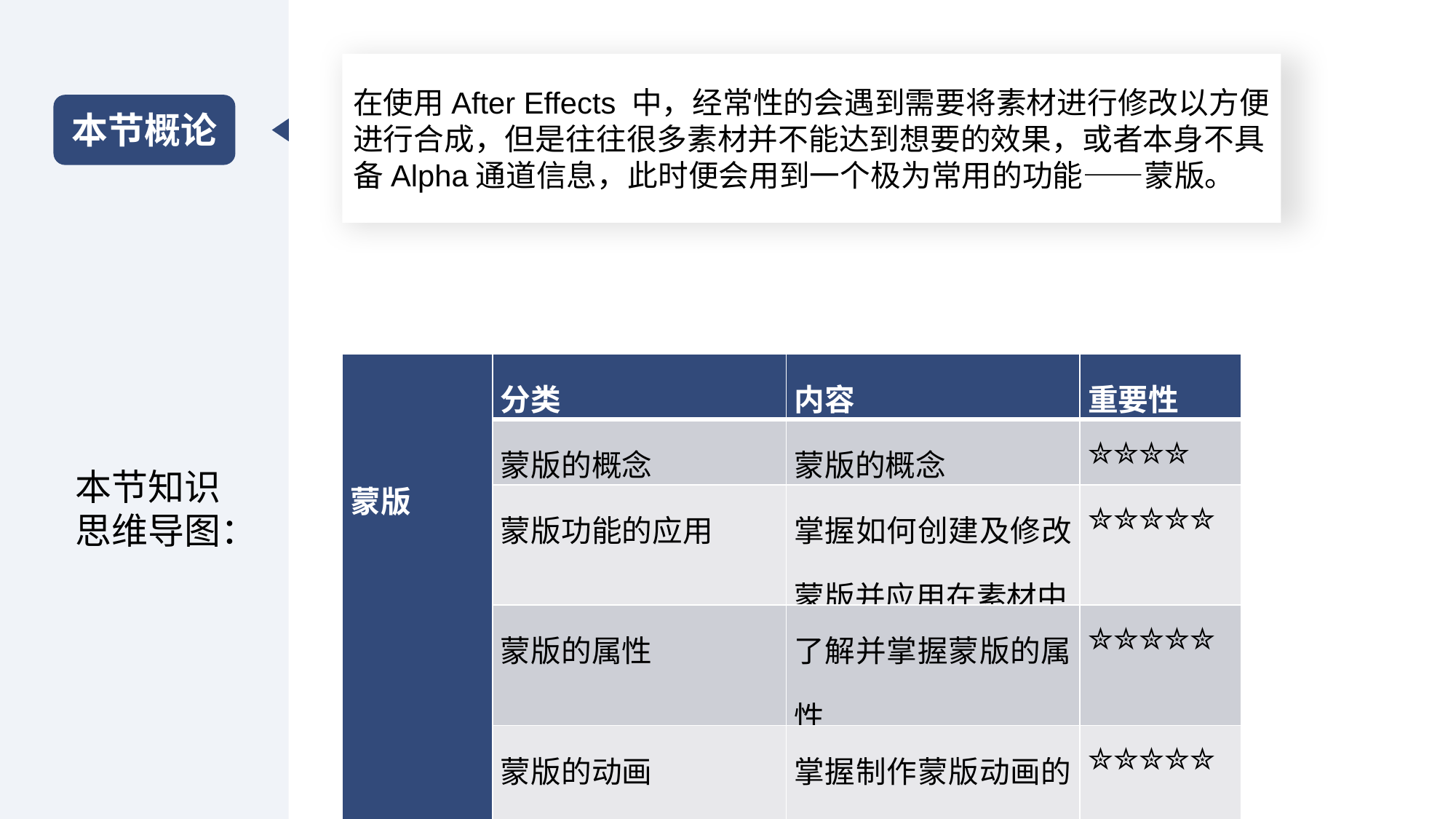

在使用After Effects 中，经常性的会遇到需要将素材进行修改以方便进行合成，但是往往很多素材并不能达到想要的效果，或者本身不具备Alpha通道信息，此时便会用到一个极为常用的功能——蒙版。

本节概论

| 蒙版 | 分类 | 内容 | 重要性 |
| --- | --- | --- | --- |
|  | 蒙版的概念 | 蒙版的概念 | ✮✮✮✮ |
|  | 蒙版功能的应用 | 掌握如何创建及修改蒙版并应用在素材中 | ✮✮✮✮✮ |
|  | 蒙版的属性 | 了解并掌握蒙版的属性 | ✮✮✮✮✮ |
|  | 蒙版的动画 | 掌握制作蒙版动画的方法 | ✮✮✮✮✮ |
本节知识思维导图：